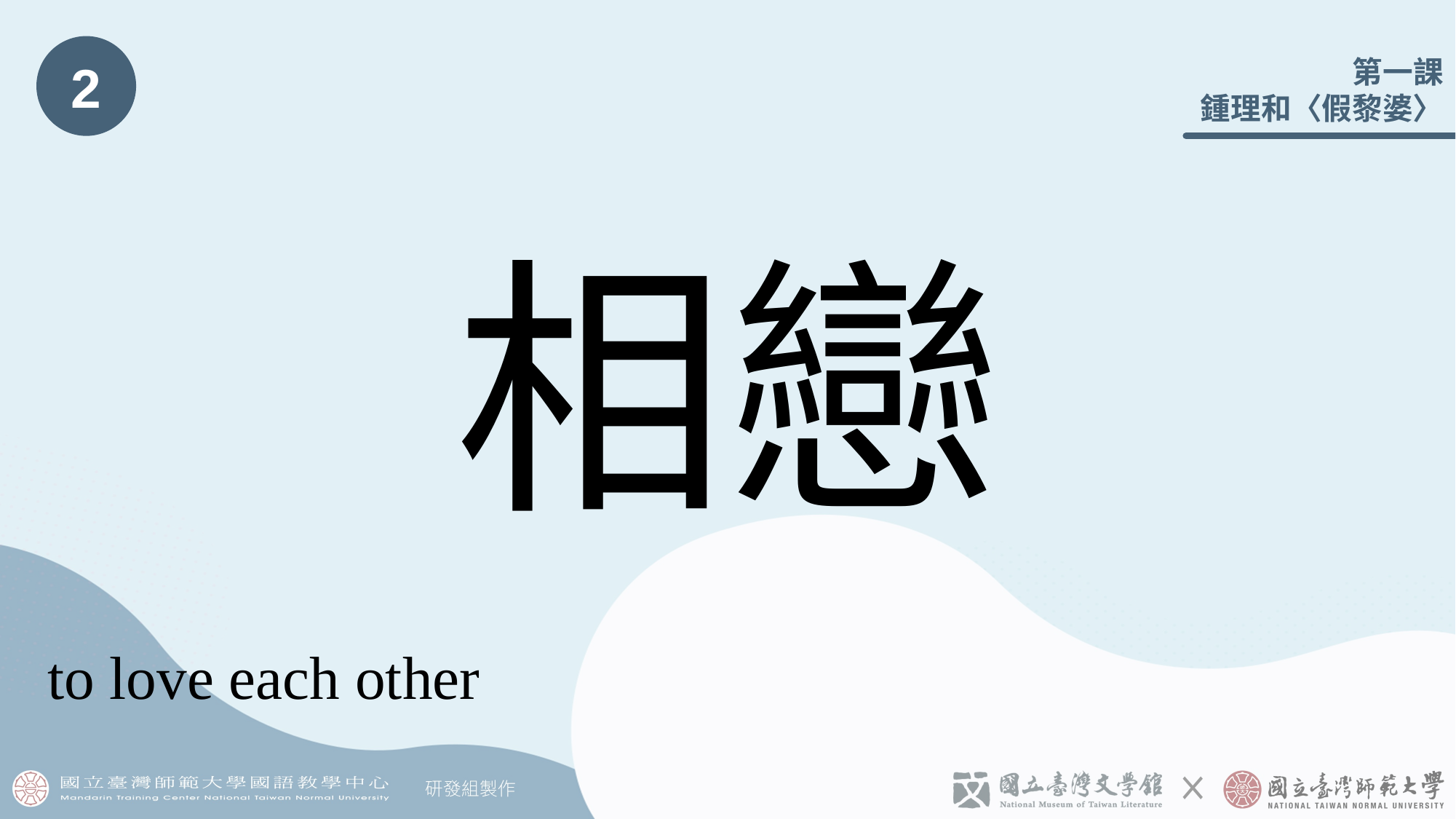

2
# 相戀
to love each other